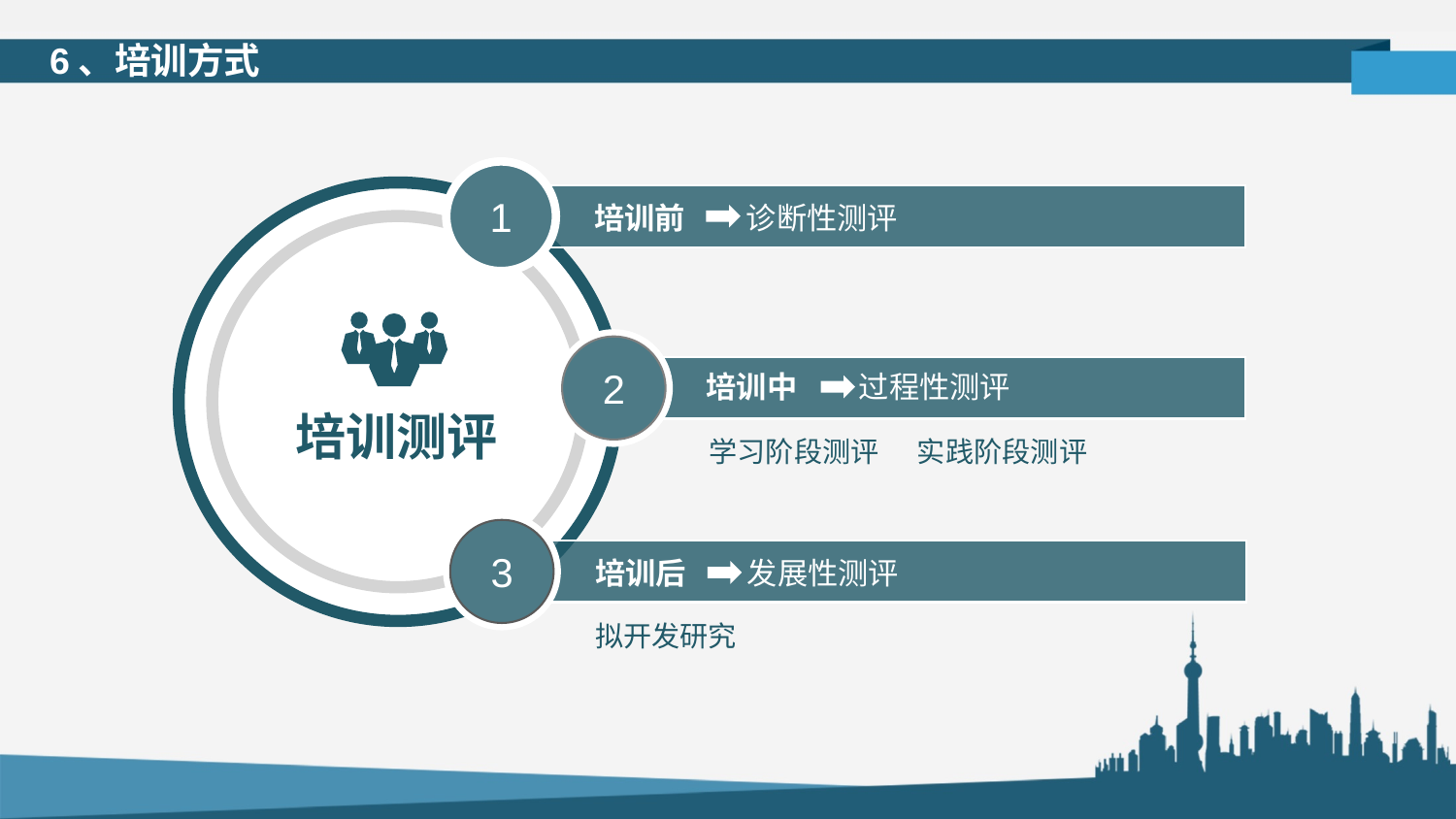

6、培训方式

1

培训测评

培训前         诊断性测评

2

培训中         过程性测评
学习阶段测评      实践阶段测评

3

培训后         发展性测评
拟开发研究